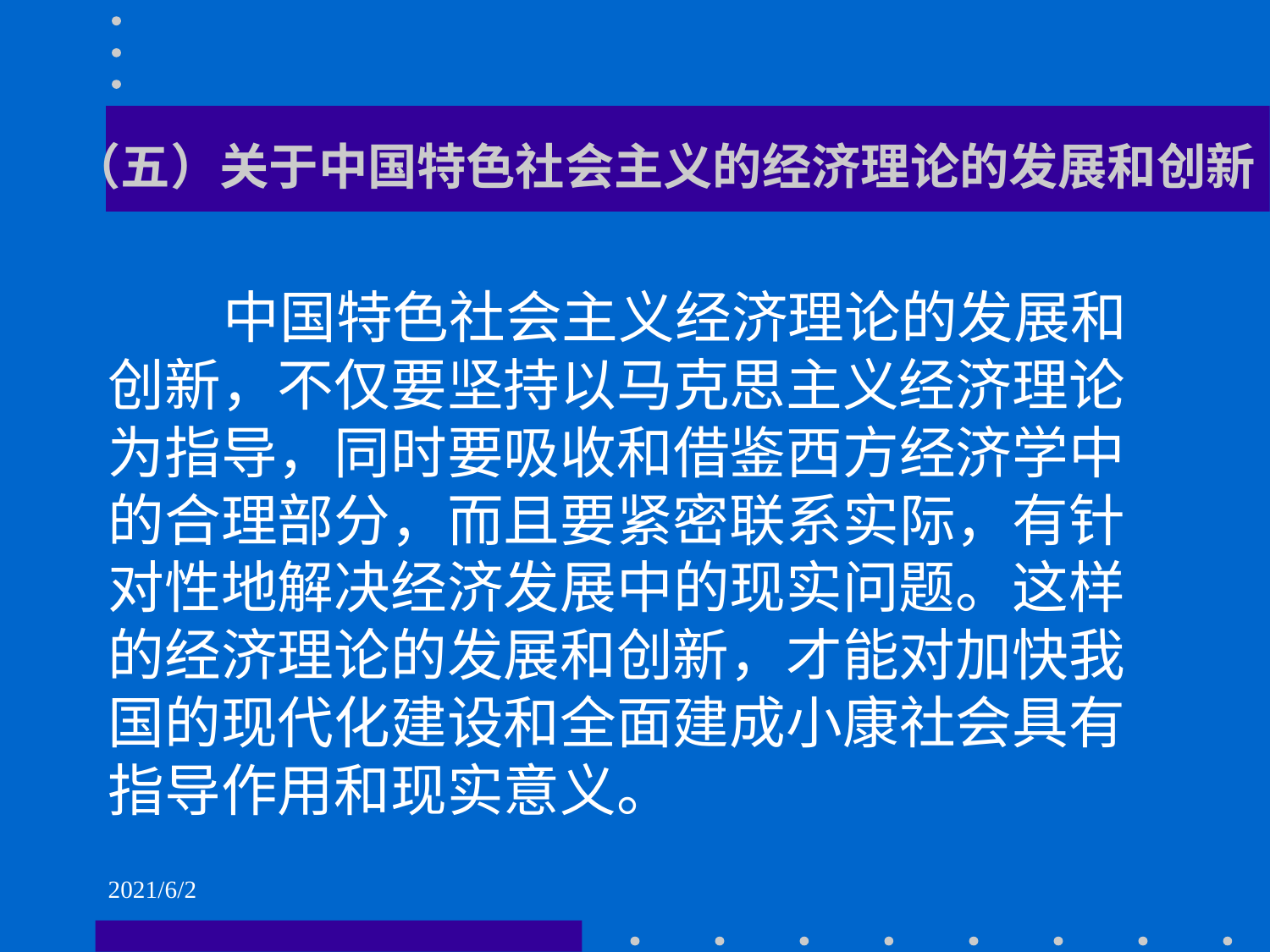

# （五）关于中国特色社会主义的经济理论的发展和创新
        中国特色社会主义经济理论的发展和创新，不仅要坚持以马克思主义经济理论为指导，同时要吸收和借鉴西方经济学中的合理部分，而且要紧密联系实际，有针对性地解决经济发展中的现实问题。这样的经济理论的发展和创新，才能对加快我国的现代化建设和全面建成小康社会具有指导作用和现实意义。

2021/6/2